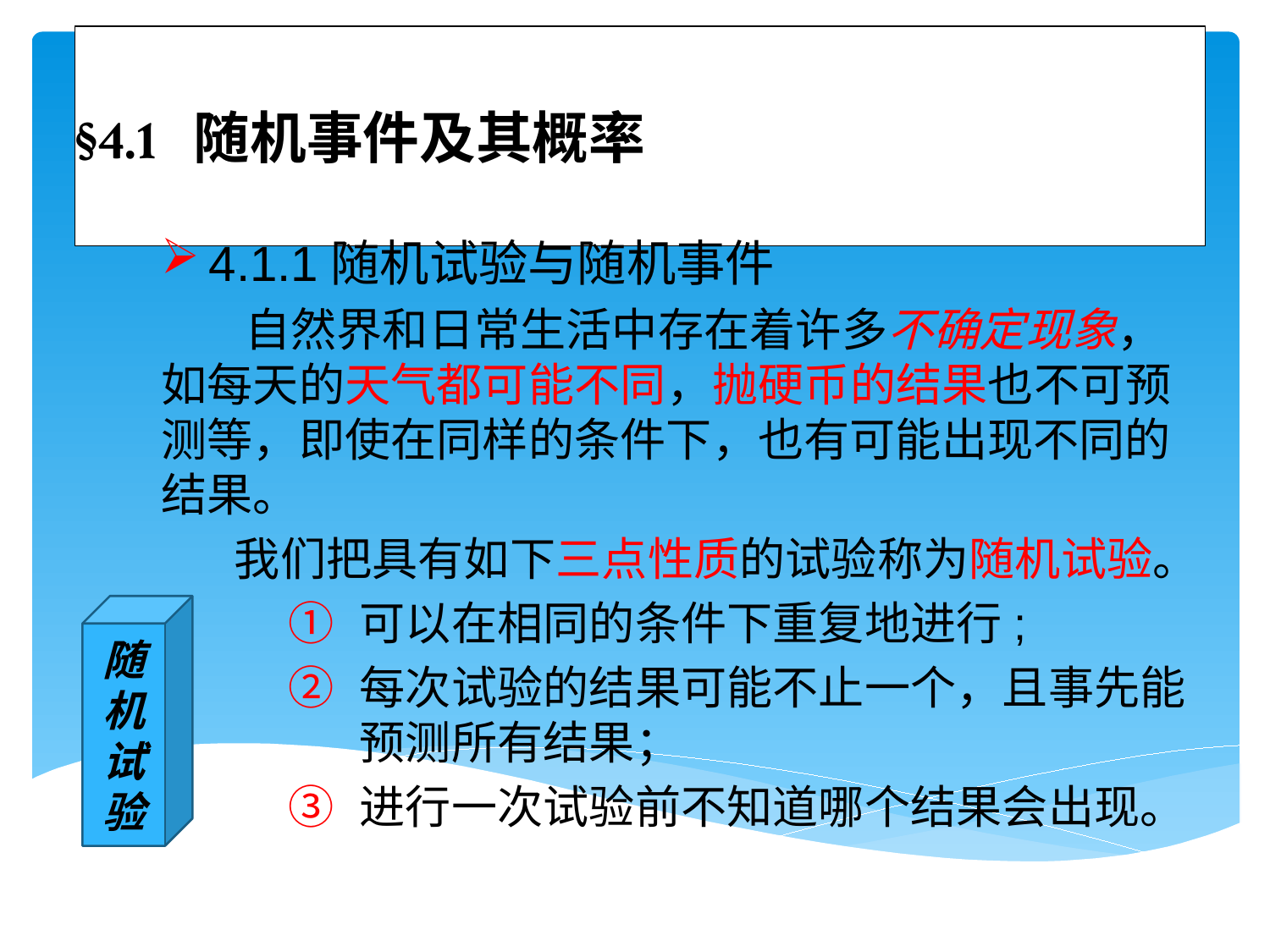

# §4.1  随机事件及其概率
4.1.1随机试验与随机事件
       自然界和日常生活中存在着许多不确定现象，如每天的天气都可能不同，抛硬币的结果也不可预测等，即使在同样的条件下，也有可能出现不同的结果。
      我们把具有如下三点性质的试验称为随机试验。
可以在相同的条件下重复地进行;
每次试验的结果可能不止一个，且事先能预测所有结果；
进行一次试验前不知道哪个结果会出现。

随机试验